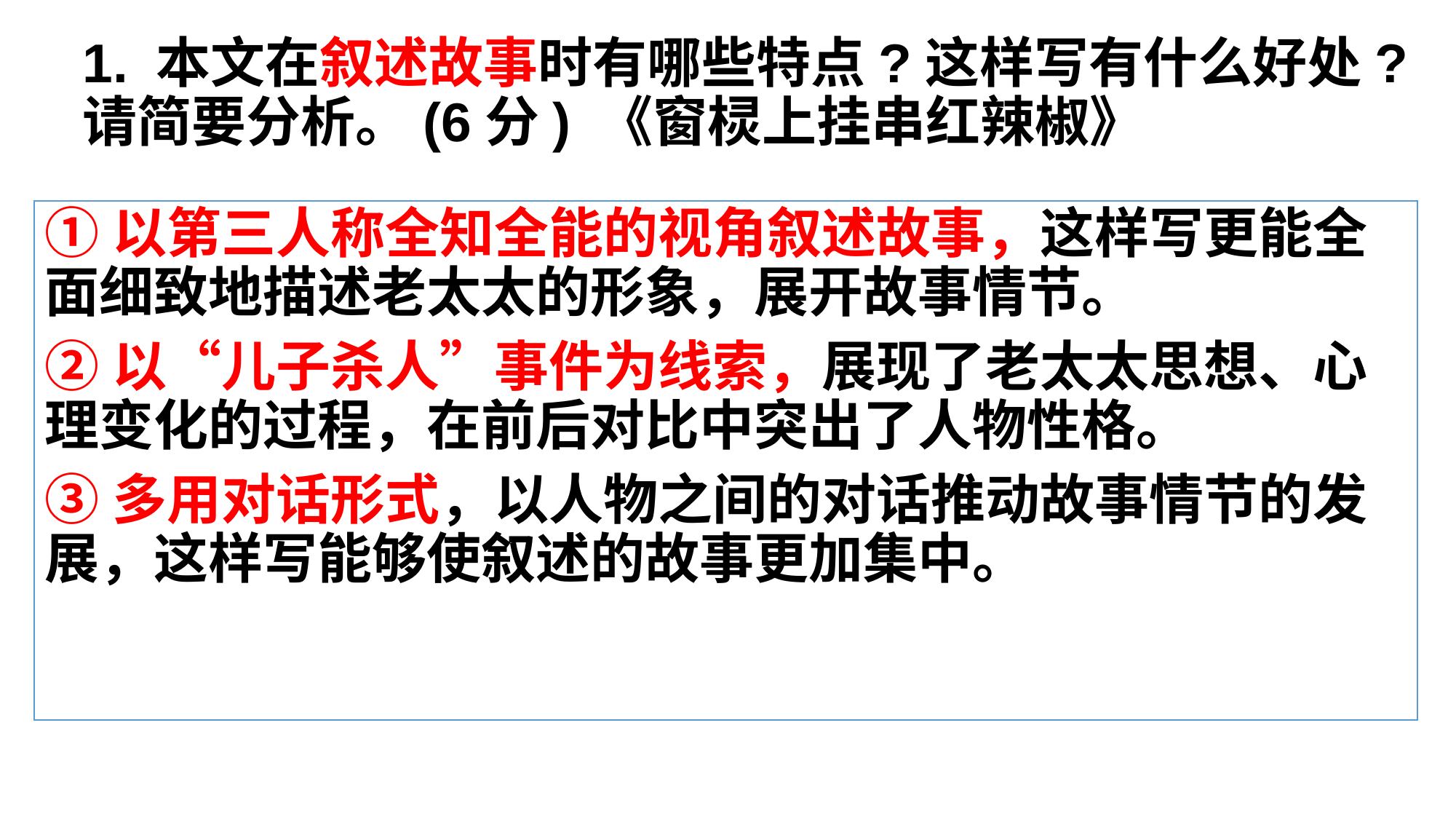

# 1. 本文在叙述故事时有哪些特点?这样写有什么好处?请简要分析。(6分) 《窗棂上挂串红辣椒》
①以第三人称全知全能的视角叙述故事，这样写更能全面细致地描述老太太的形象，展开故事情节。
②以“儿子杀人”事件为线索，展现了老太太思想、心理变化的过程，在前后对比中突出了人物性格。
③多用对话形式，以人物之间的对话推动故事情节的发展，这样写能够使叙述的故事更加集中。